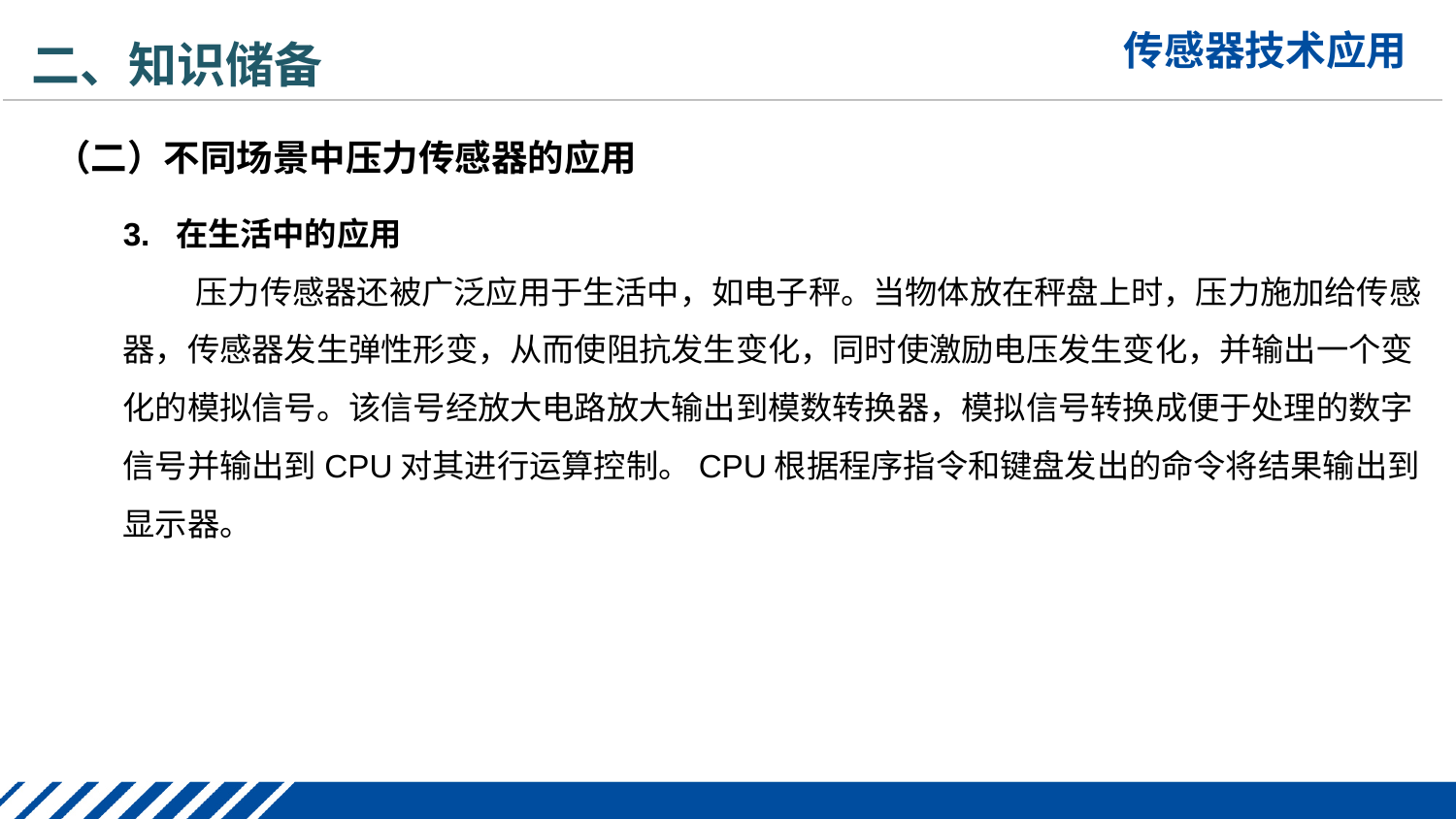

二、知识储备
（二）不同场景中压力传感器的应用
3.  在生活中的应用
压力传感器还被广泛应用于生活中，如电子秤。当物体放在秤盘上时，压力施加给传感器，传感器发生弹性形变，从而使阻抗发生变化，同时使激励电压发生变化，并输出一个变化的模拟信号。该信号经放大电路放大输出到模数转换器，模拟信号转换成便于处理的数字信号并输出到CPU对其进行运算控制。CPU根据程序指令和键盘发出的命令将结果输出到显示器。